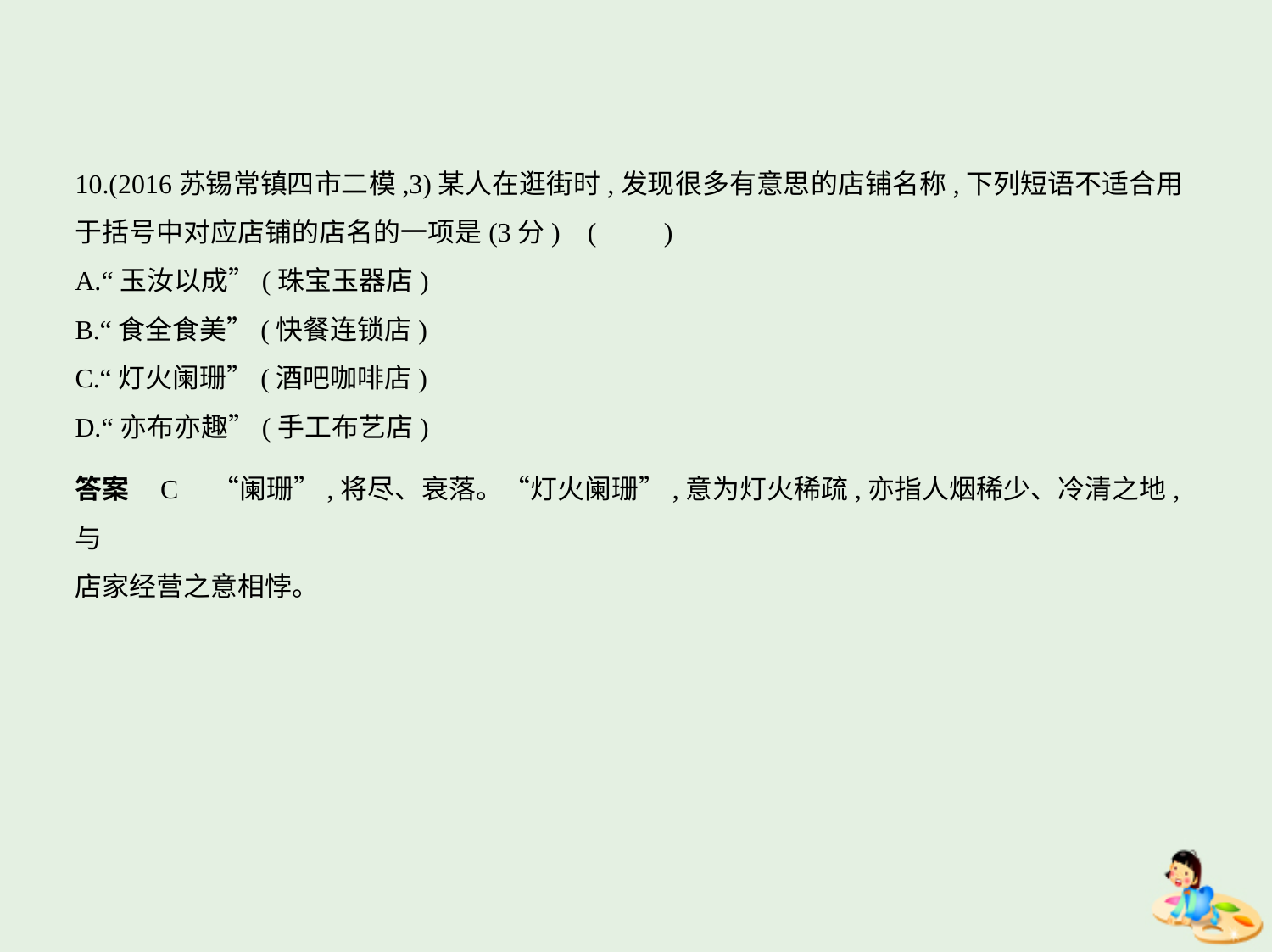

10.(2016苏锡常镇四市二模,3)某人在逛街时,发现很多有意思的店铺名称,下列短语不适合用
于括号中对应店铺的店名的一项是(3分) (　　)
A.“玉汝以成”(珠宝玉器店)
B.“食全食美”(快餐连锁店)
C.“灯火阑珊”(酒吧咖啡店)
D.“亦布亦趣”(手工布艺店)
答案    C　“阑珊”,将尽、衰落。“灯火阑珊”,意为灯火稀疏,亦指人烟稀少、冷清之地,与
店家经营之意相悖。